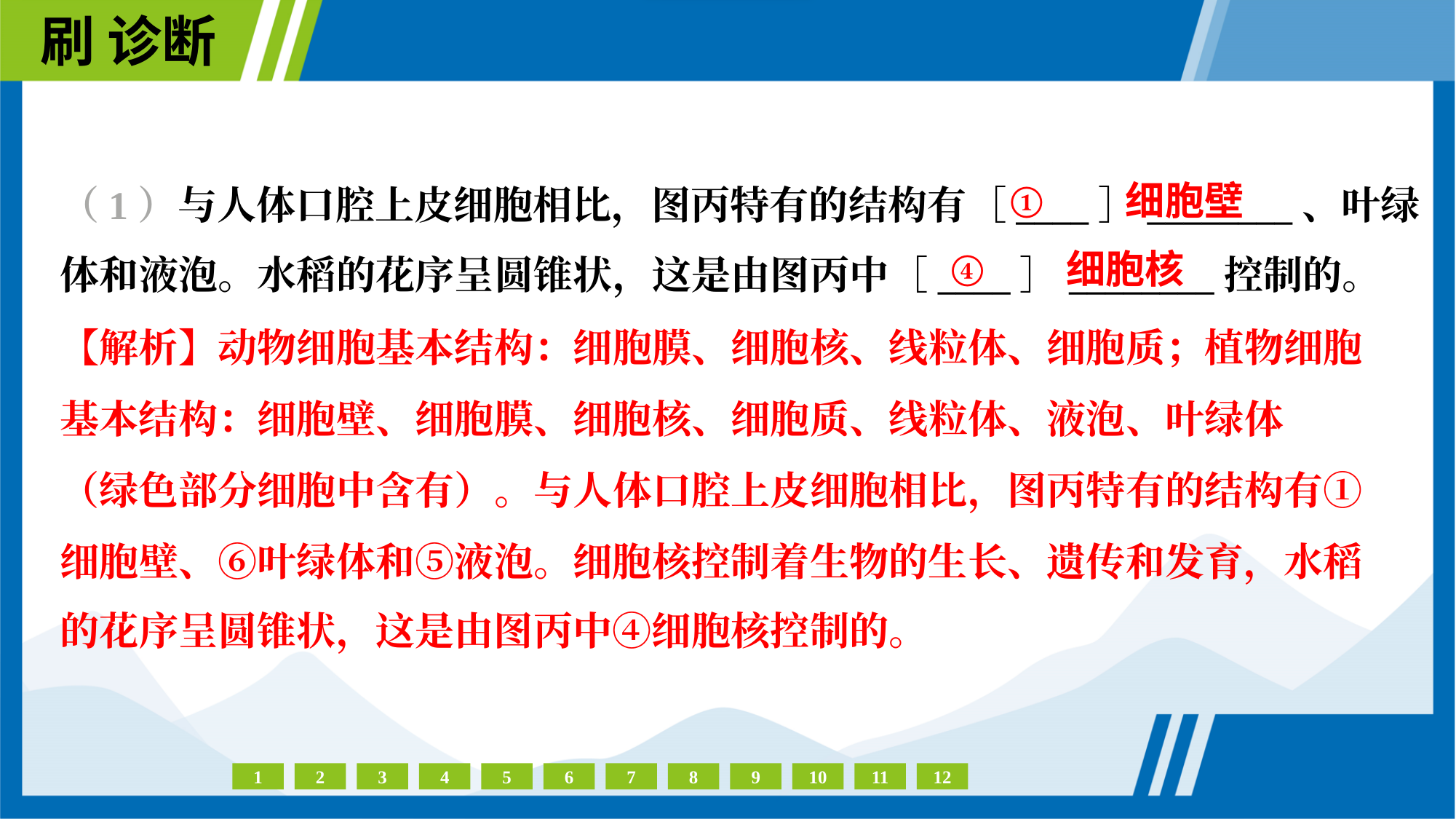

①
细胞壁
（1）与人体口腔上皮细胞相比，图丙特有的结构有［____］________、叶绿
体和液泡。水稻的花序呈圆锥状，这是由图丙中［____］________控制的。
④
细胞核
【解析】动物细胞基本结构：细胞膜、细胞核、线粒体、细胞质；植物细胞
基本结构：细胞壁、细胞膜、细胞核、细胞质、线粒体、液泡、叶绿体
（绿色部分细胞中含有）。与人体口腔上皮细胞相比，图丙特有的结构有①
细胞壁、⑥叶绿体和⑤液泡。细胞核控制着生物的生长、遗传和发育，水稻
的花序呈圆锥状，这是由图丙中④细胞核控制的。